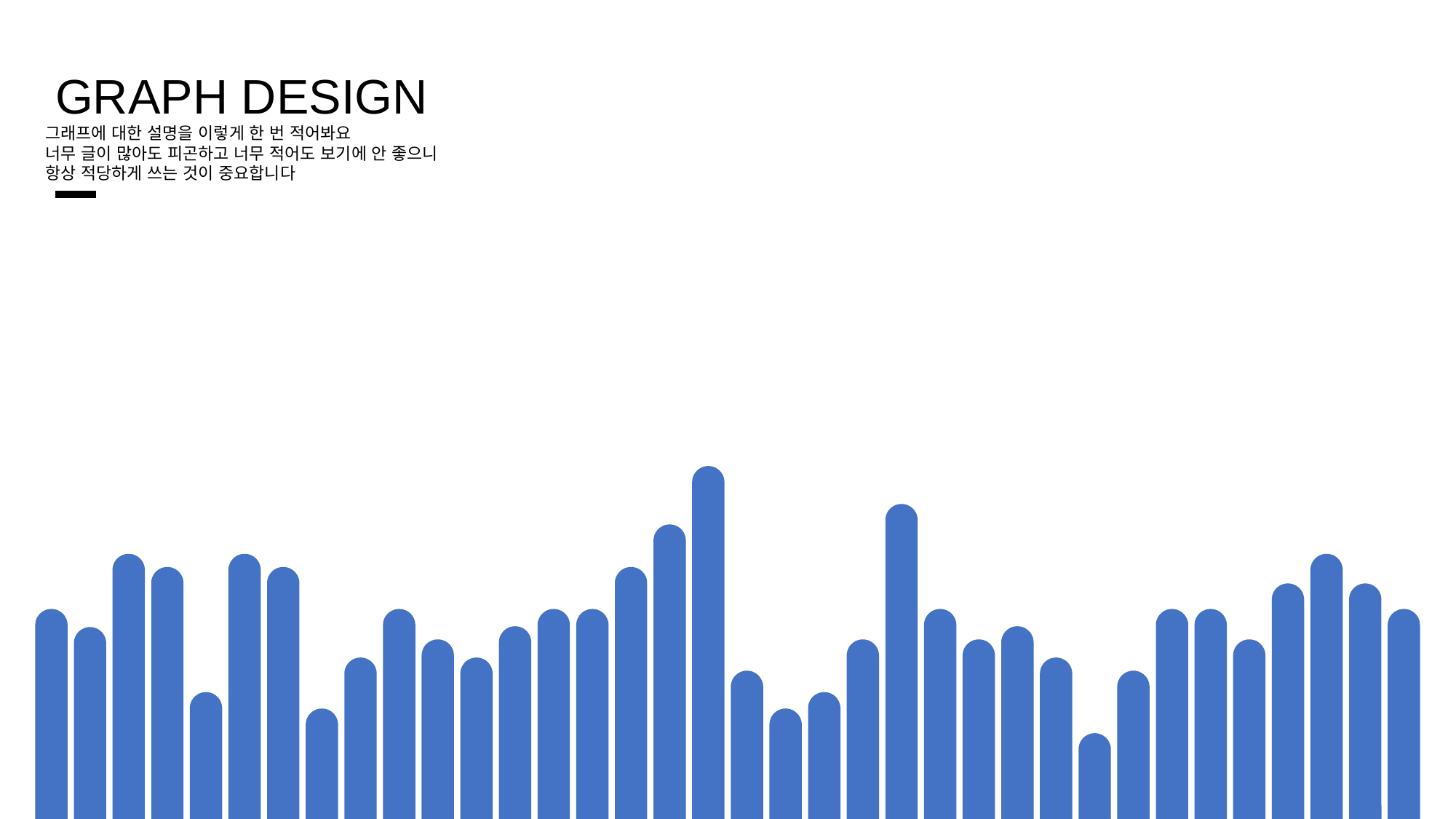

GRAPH DESIGN
그래프에 대한 설명을 이렇게 한 번 적어봐요
너무 글이 많아도 피곤하고 너무 적어도 보기에 안 좋으니
항상 적당하게 쓰는 것이 중요합니다